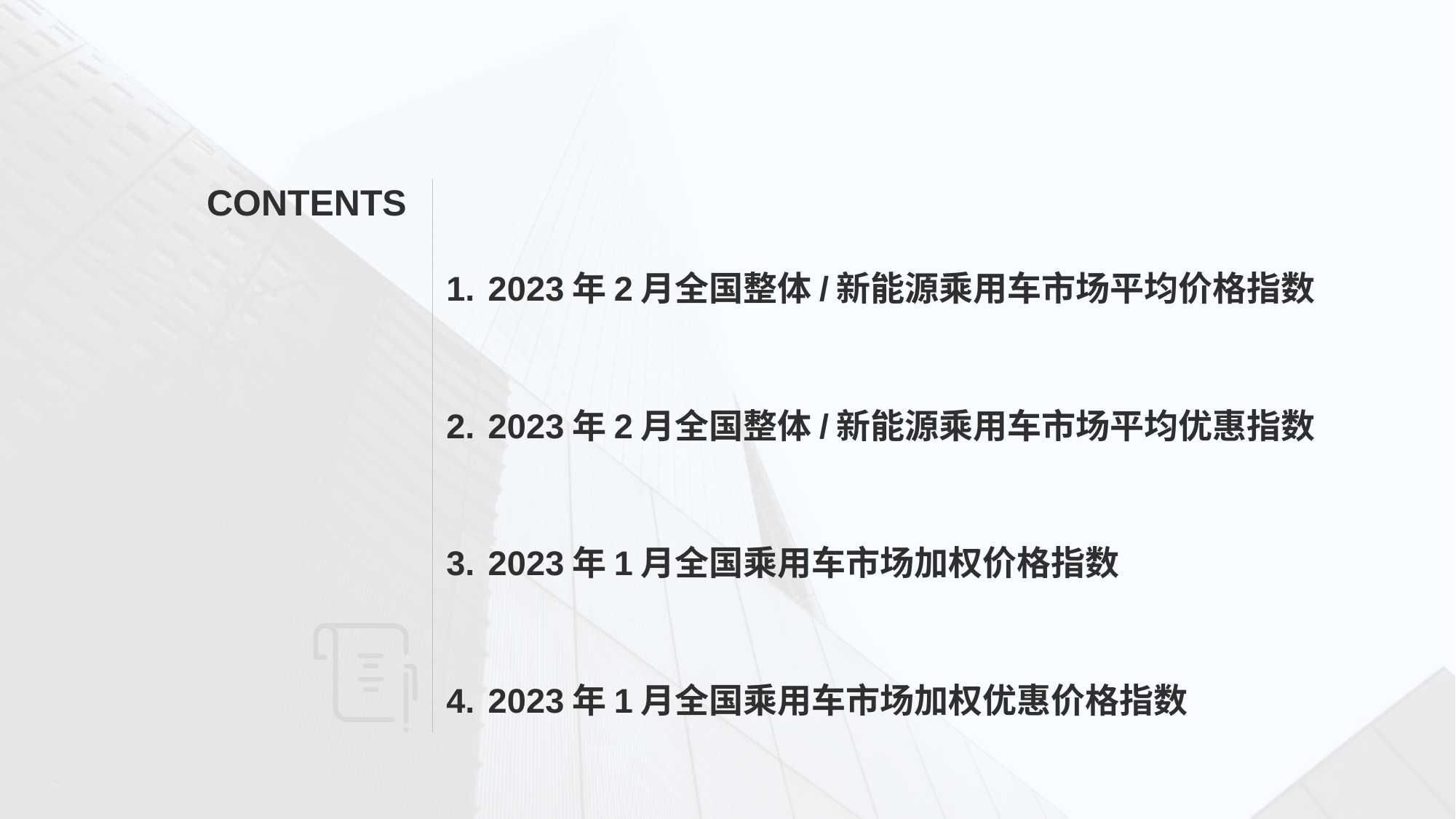

2023年2月全国整体/新能源乘用车市场平均价格指数
2023年2月全国整体/新能源乘用车市场平均优惠指数
2023年1月全国乘用车市场加权价格指数
2023年1月全国乘用车市场加权优惠价格指数

CONTENTS